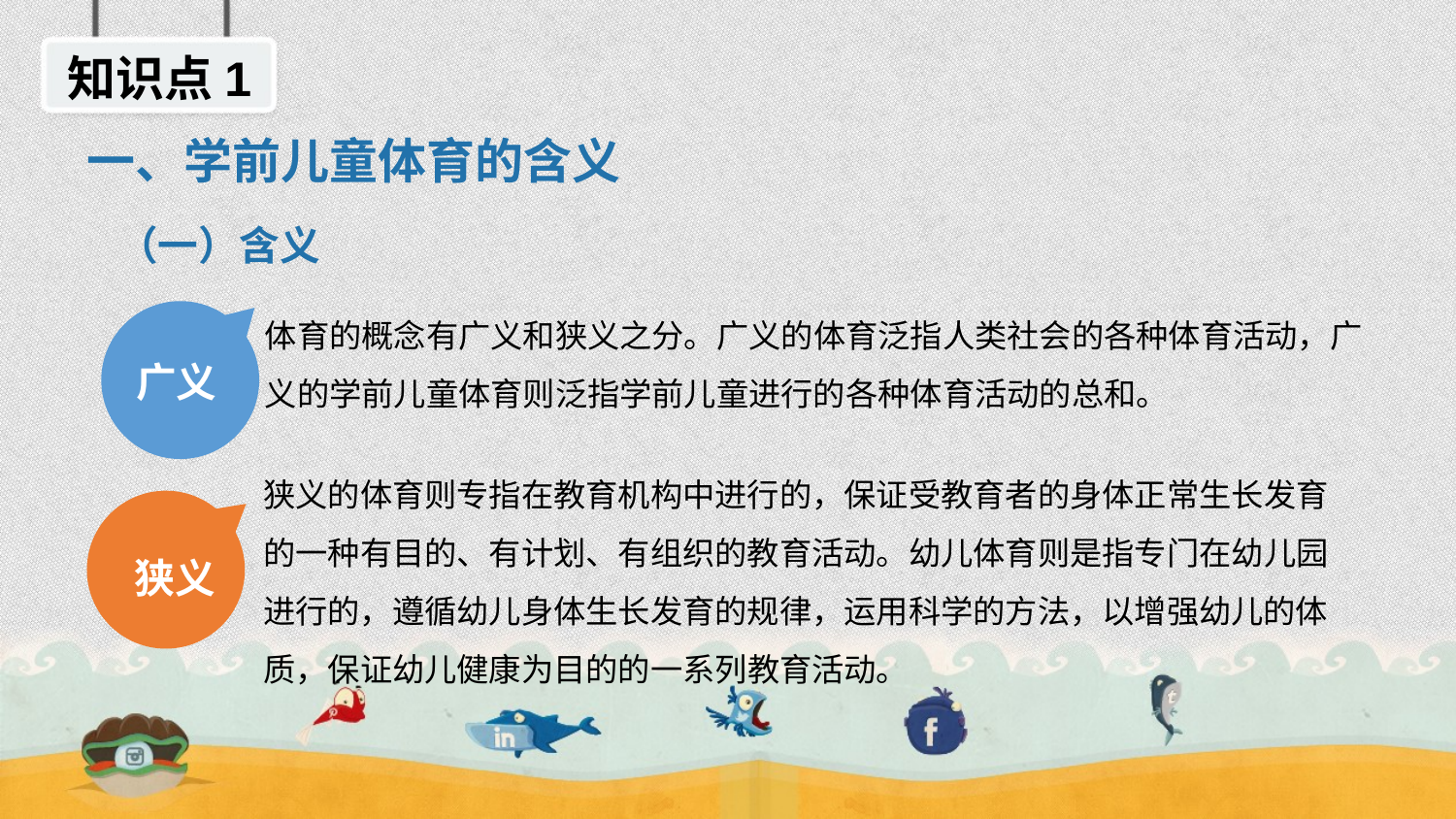

知识点1
一、学前儿童体育的含义
（一）含义

体育的概念有广义和狭义之分。广义的体育泛指人类社会的各种体育活动，广义的学前儿童体育则泛指学前儿童进行的各种体育活动的总和。
广义
狭义的体育则专指在教育机构中进行的，保证受教育者的身体正常生长发育的一种有目的、有计划、有组织的教育活动。幼儿体育则是指专门在幼儿园进行的，遵循幼儿身体生长发育的规律，运用科学的方法，以增强幼儿的体质，保证幼儿健康为目的的一系列教育活动。

狭义